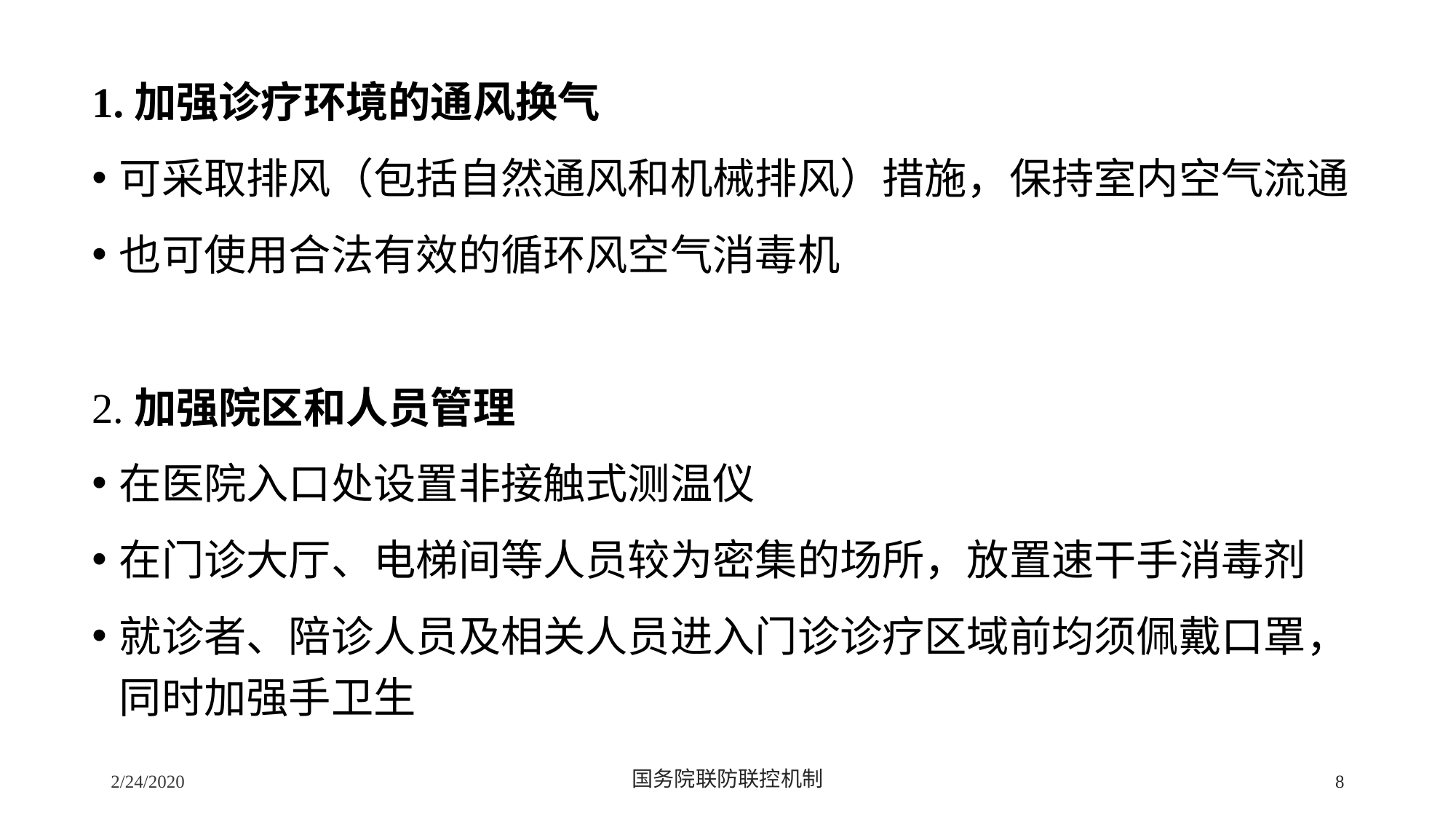

1.加强诊疗环境的通风换气
可采取排风（包括自然通风和机械排风）措施，保持室内空气流通
也可使用合法有效的循环风空气消毒机

2.加强院区和人员管理
在医院入口处设置非接触式测温仪
在门诊大厅、电梯间等人员较为密集的场所，放置速干手消毒剂
就诊者、陪诊人员及相关人员进入门诊诊疗区域前均须佩戴口罩，同时加强手卫生
2/24/2020
国务院联防联控机制
8